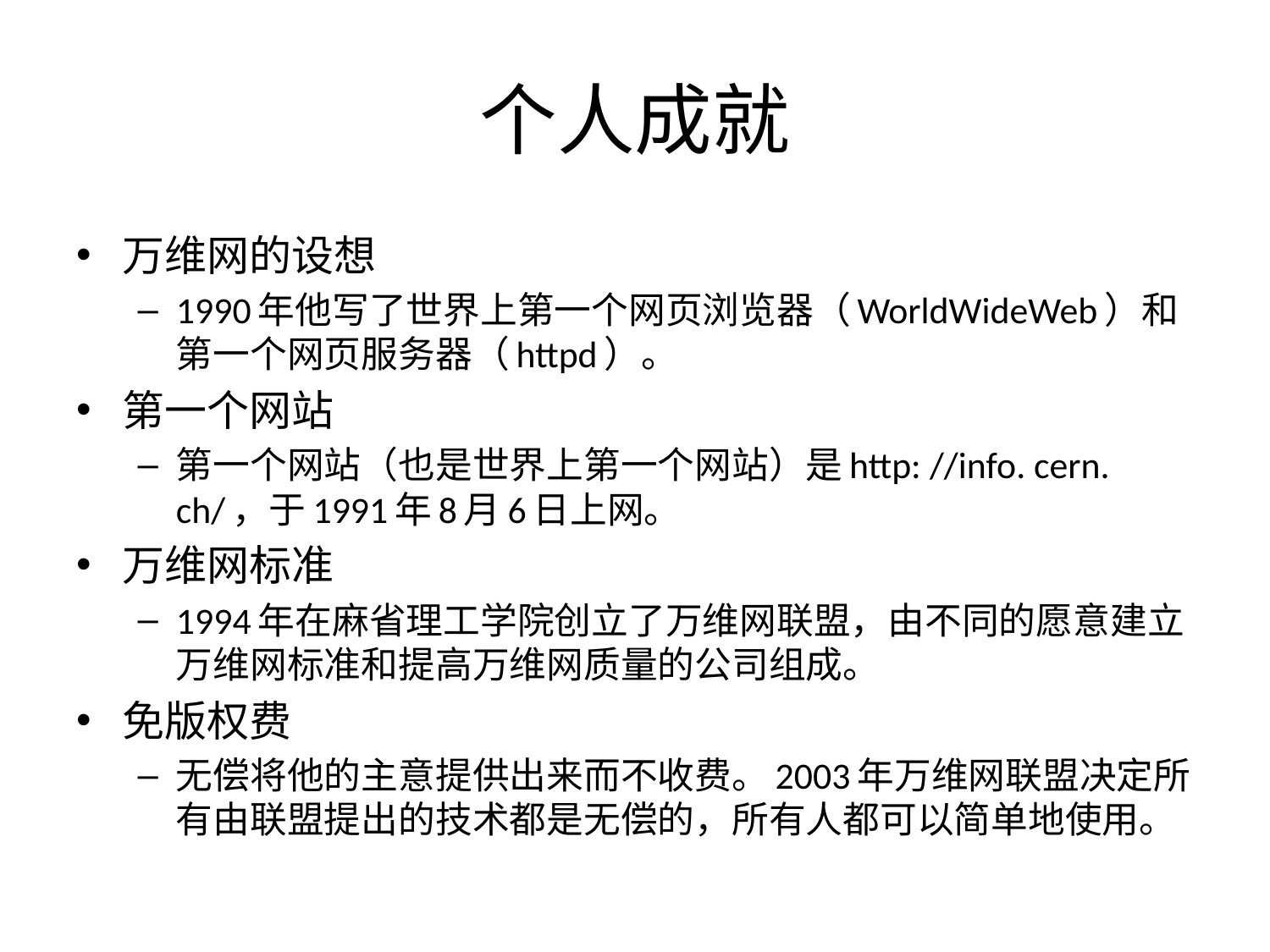

# 个人成就
万维网的设想
1990年他写了世界上第一个网页浏览器（WorldWideWeb）和第一个网页服务器（httpd）。
第一个网站
第一个网站（也是世界上第一个网站）是http: //info. cern. ch/，于1991年8月6日上网。
万维网标准
1994年在麻省理工学院创立了万维网联盟，由不同的愿意建立万维网标准和提高万维网质量的公司组成。
免版权费
无偿将他的主意提供出来而不收费。2003年万维网联盟决定所有由联盟提出的技术都是无偿的，所有人都可以简单地使用。